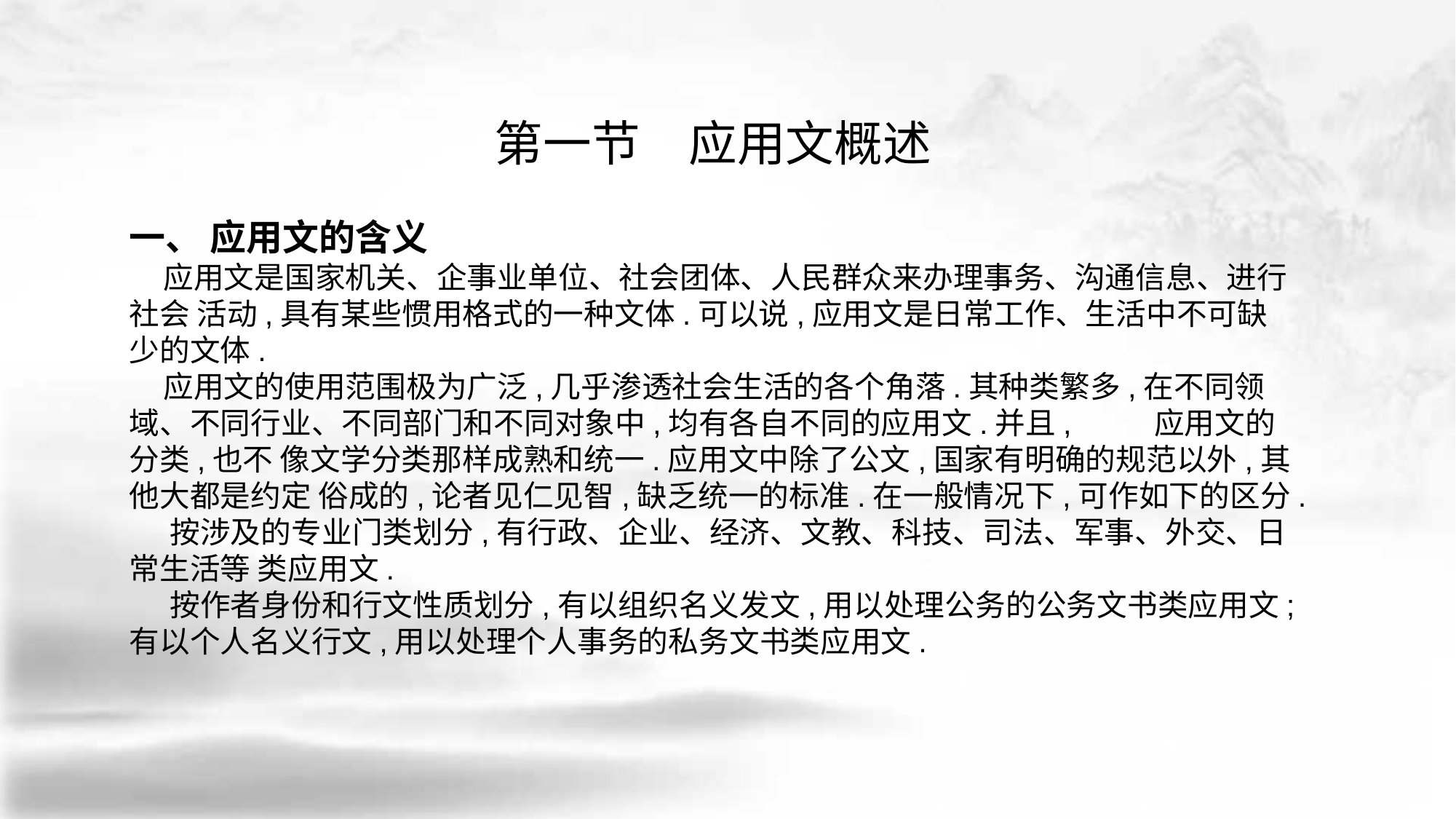

第一节　应用文概述

一、 应用文的含义
    应用文是国家机关、企事业单位、社会团体、人民群众来办理事务、沟通信息、进行社会 活动,具有某些惯用格式的一种文体.可以说,应用文是日常工作、生活中不可缺少的文体.
    应用文的使用范围极为广泛,几乎渗透社会生活的各个角落.其种类繁多,在不同领 域、不同行业、不同部门和不同对象中,均有各自不同的应用文.并且,         应用文的分类,也不 像文学分类那样成熟和统一.应用文中除了公文,国家有明确的规范以外,其他大都是约定 俗成的,论者见仁见智,缺乏统一的标准.在一般情况下,可作如下的区分.
     按涉及的专业门类划分,有行政、企业、经济、文教、科技、司法、军事、外交、日常生活等 类应用文.
     按作者身份和行文性质划分,有以组织名义发文,用以处理公务的公务文书类应用文; 有以个人名义行文,用以处理个人事务的私务文书类应用文.